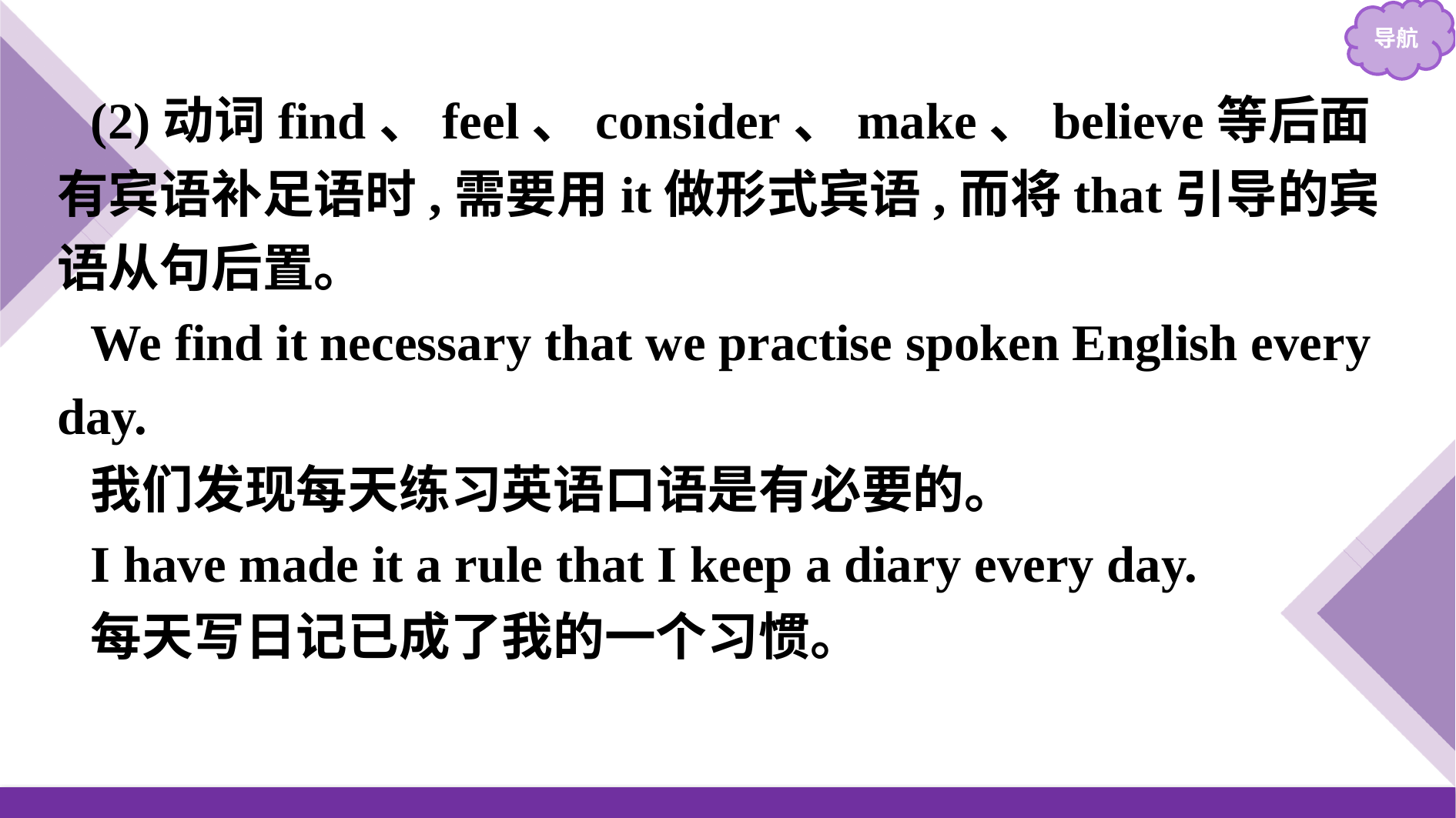

(2)动词find、feel、consider、make、believe等后面有宾语补足语时,需要用it做形式宾语,而将that引导的宾语从句后置。
We find it necessary that we practise spoken English every day.
我们发现每天练习英语口语是有必要的。
I have made it a rule that I keep a diary every day.
每天写日记已成了我的一个习惯。